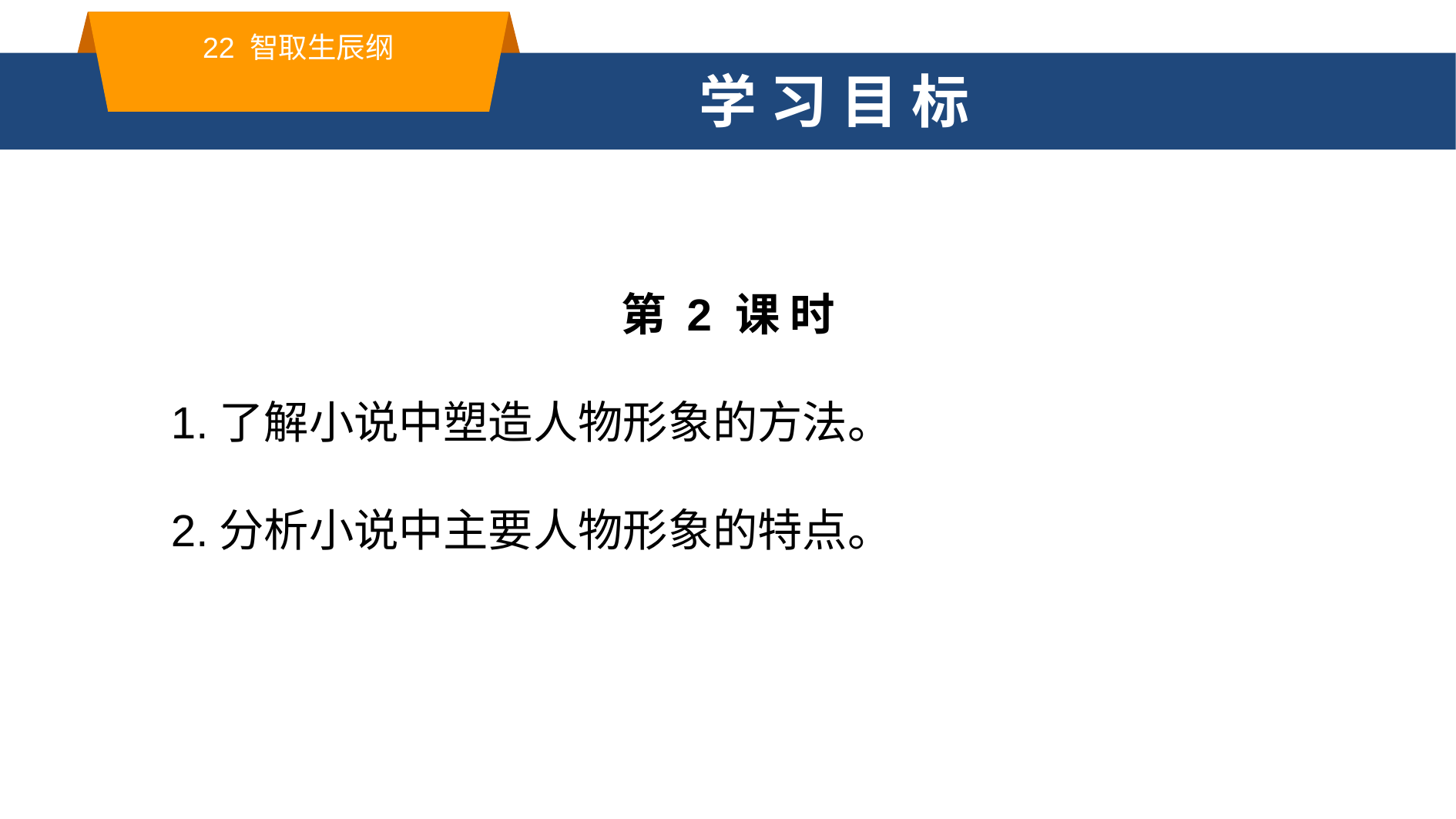

22 智取生辰纲

学 习 目 标
第 2 课 时
1.了解小说中塑造人物形象的方法。
2.分析小说中主要人物形象的特点。